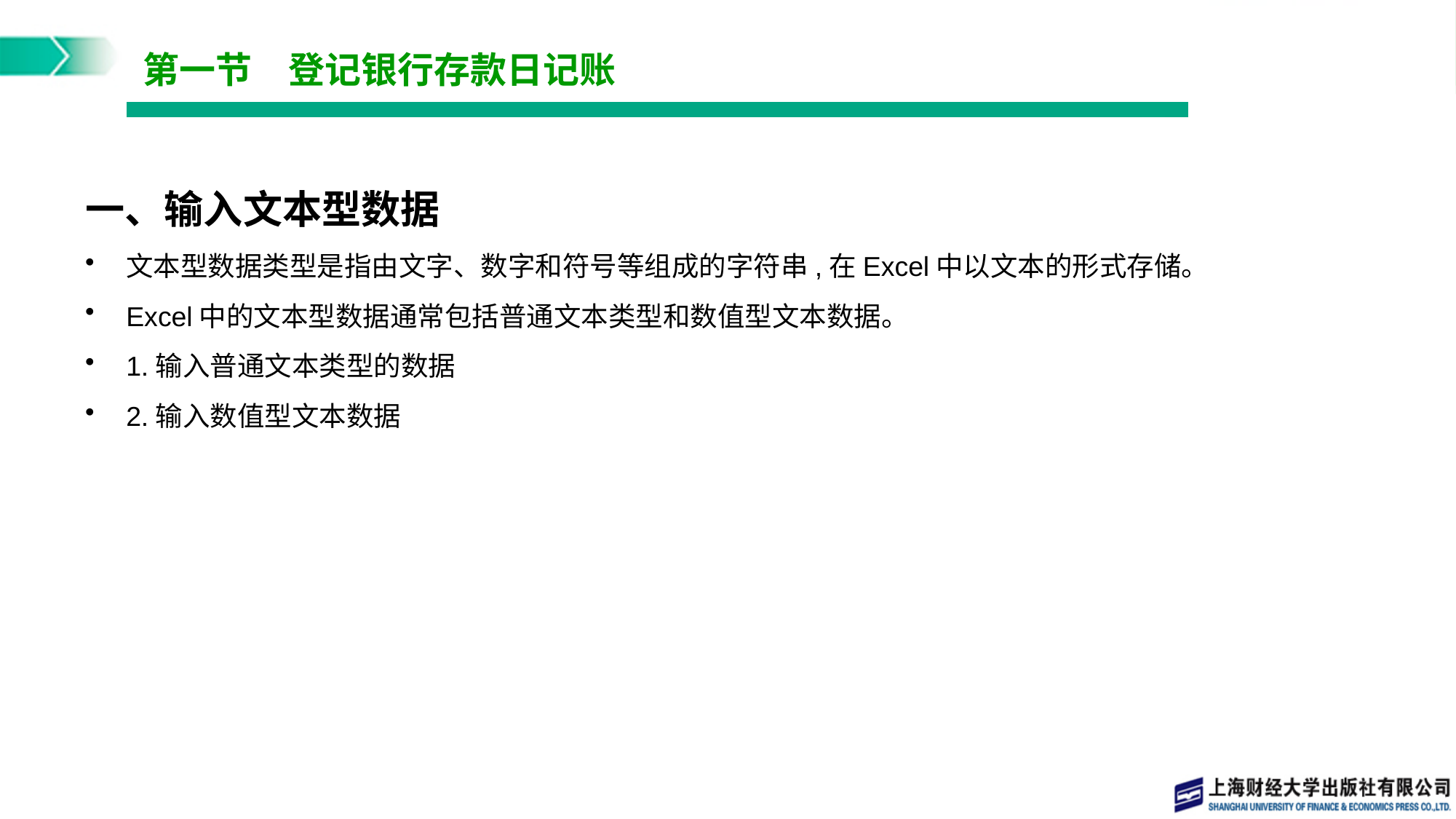

# 第一节　登记银行存款日记账
一、输入文本型数据
文本型数据类型是指由文字、数字和符号等组成的字符串,在Excel中以文本的形式存储。
Excel中的文本型数据通常包括普通文本类型和数值型文本数据。
1.输入普通文本类型的数据
2.输入数值型文本数据